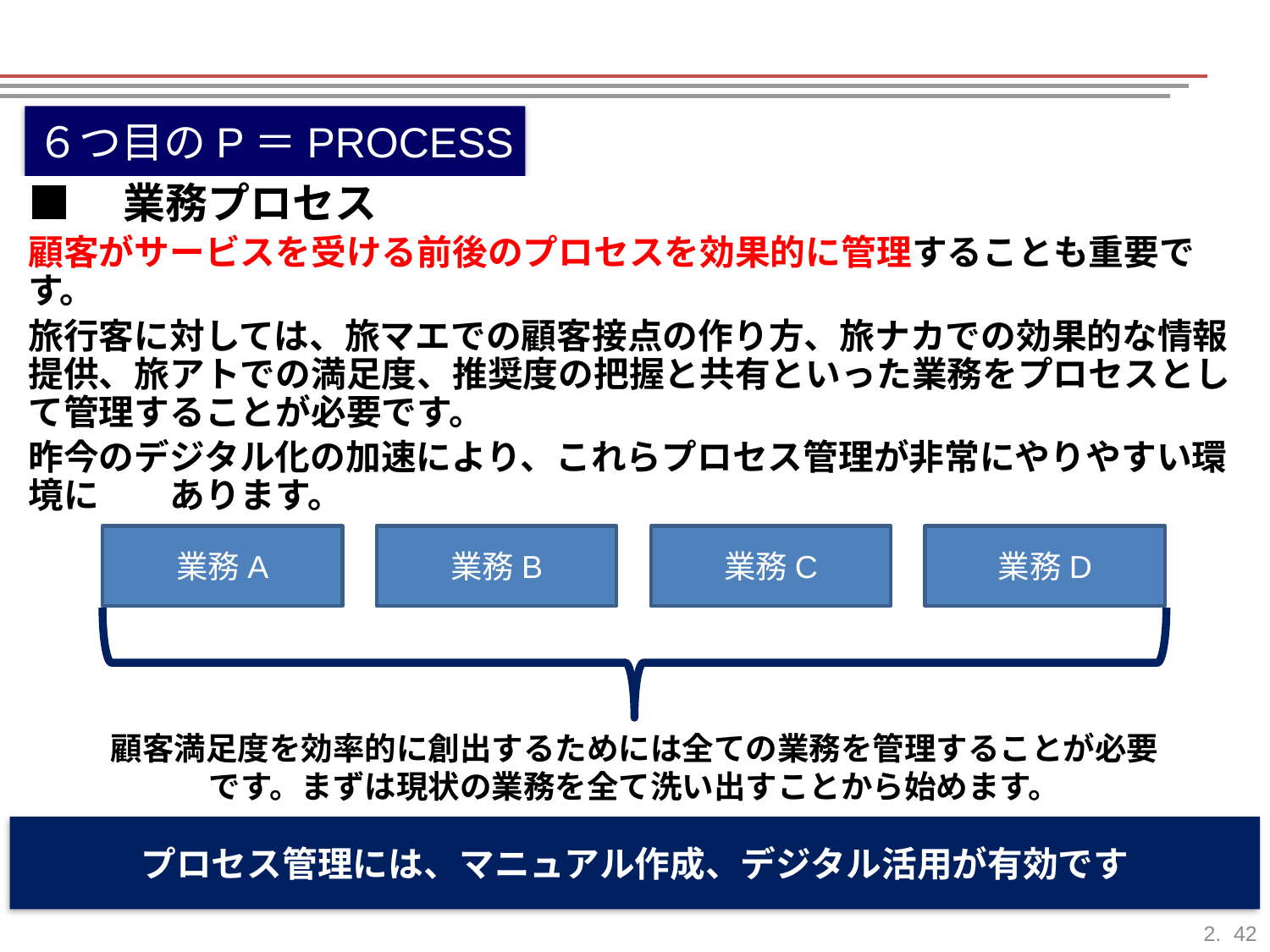

６つ目のP＝PROCESS

■　業務プロセス
顧客がサービスを受ける前後のプロセスを効果的に管理することも重要です。
旅行客に対しては、旅マエでの顧客接点の作り方、旅ナカでの効果的な情報提供、旅アトでの満足度、推奨度の把握と共有といった業務をプロセスとして管理することが必要です。
昨今のデジタル化の加速により、これらプロセス管理が非常にやりやすい環境に　　あります。
業務A
業務B
業務C
業務D
顧客満足度を効率的に創出するためには全ての業務を管理することが必要です。まずは現状の業務を全て洗い出すことから始めます。
プロセス管理には、マニュアル作成、デジタル活用が有効です
42